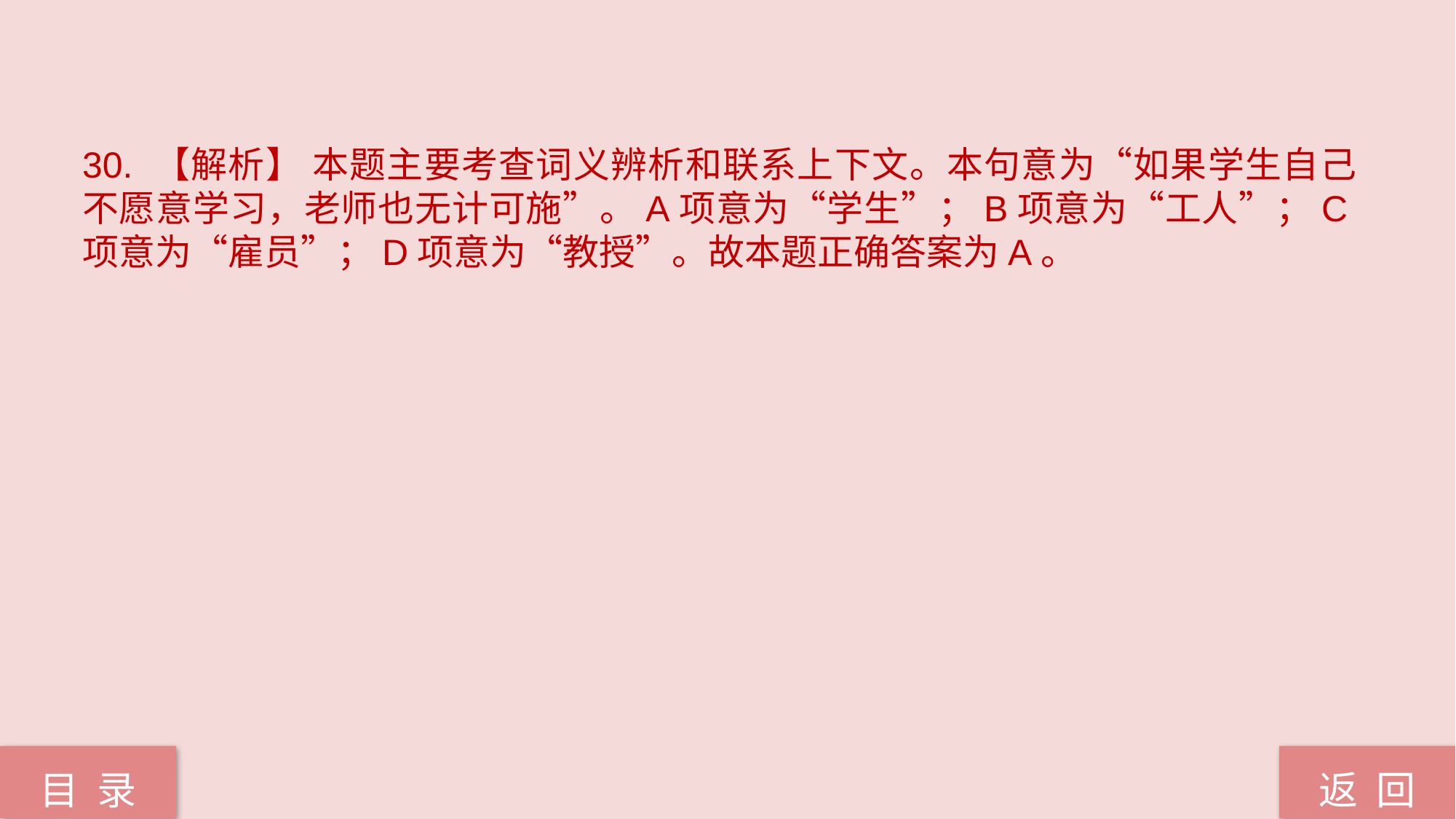

30. 【解析】 本题主要考查词义辨析和联系上下文。本句意为“如果学生自己不愿意学习，老师也无计可施”。A项意为“学生”；B项意为“工人”；C项意为“雇员”；D项意为“教授”。故本题正确答案为A。
返  回